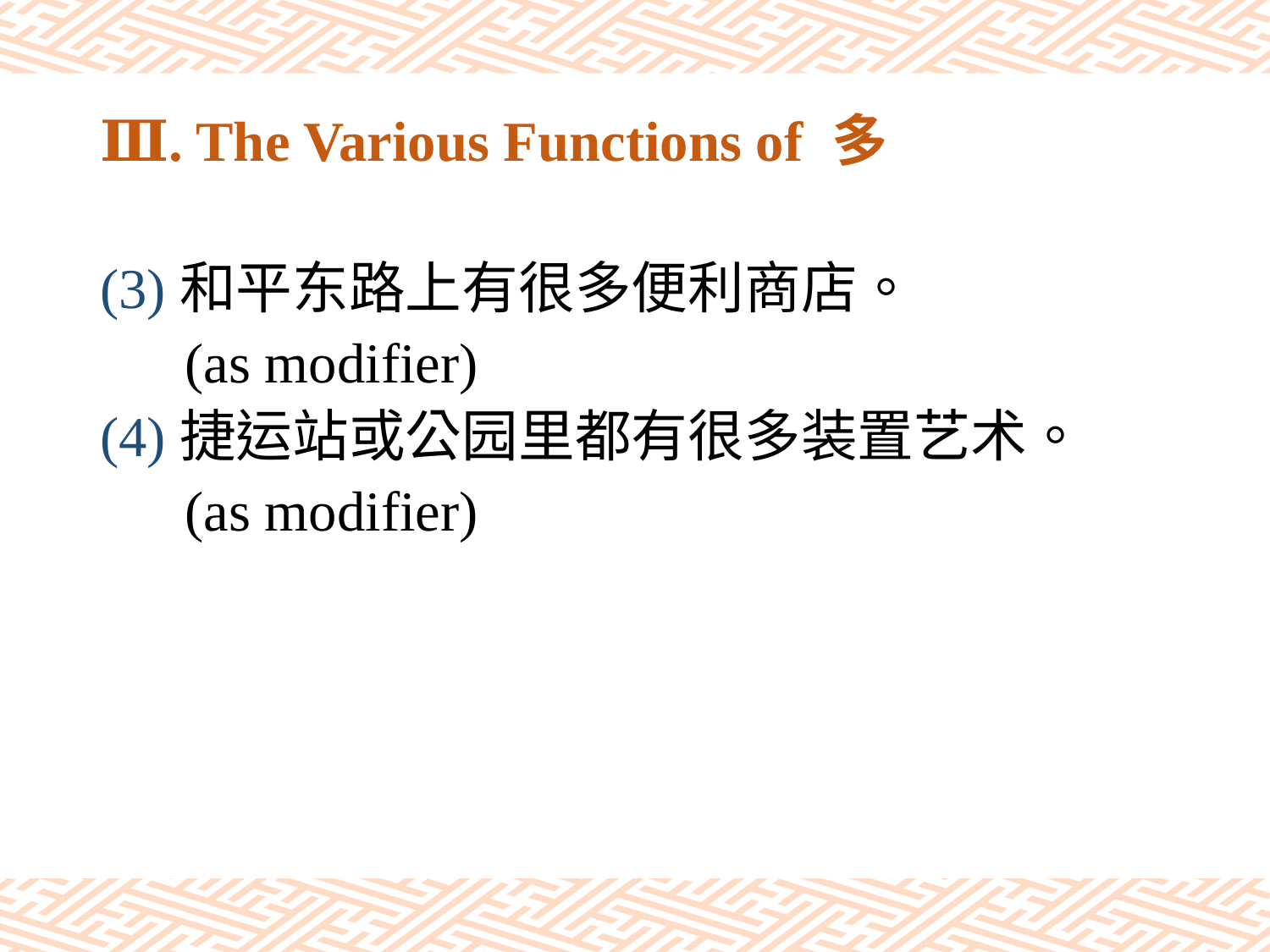

# Ⅲ. The Various Functions of 多
(3)和平东路上有很多便利商店。
      (as modifier)
(4)捷运站或公园里都有很多装置艺术。
      (as modifier)